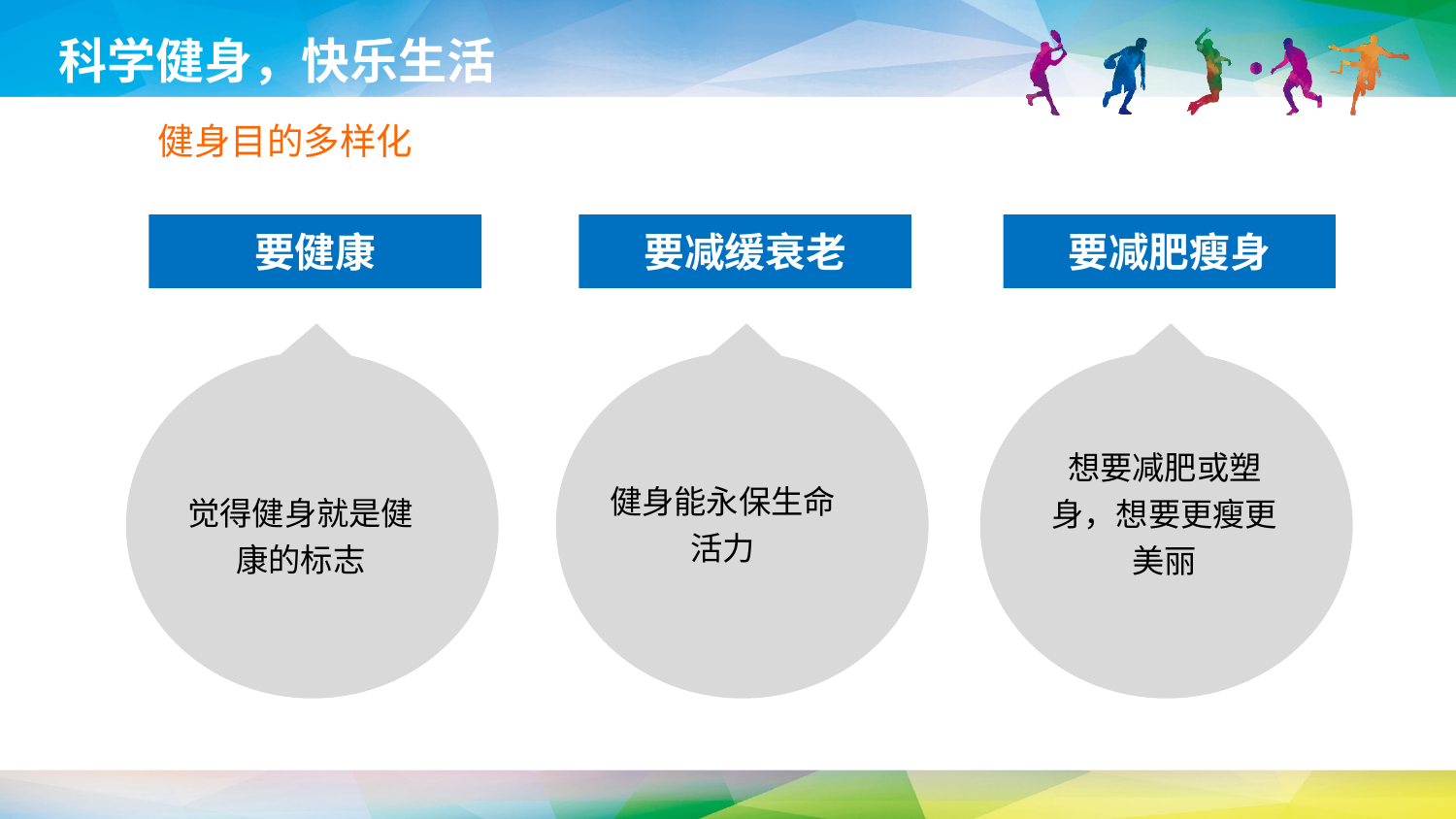

科学健身，快乐生活
健身目的多样化
要健康
要减缓衰老
要减肥瘦身

想要减肥或塑身，想要更瘦更美丽
健身能永保生命活力
觉得健身就是健康的标志
延时符